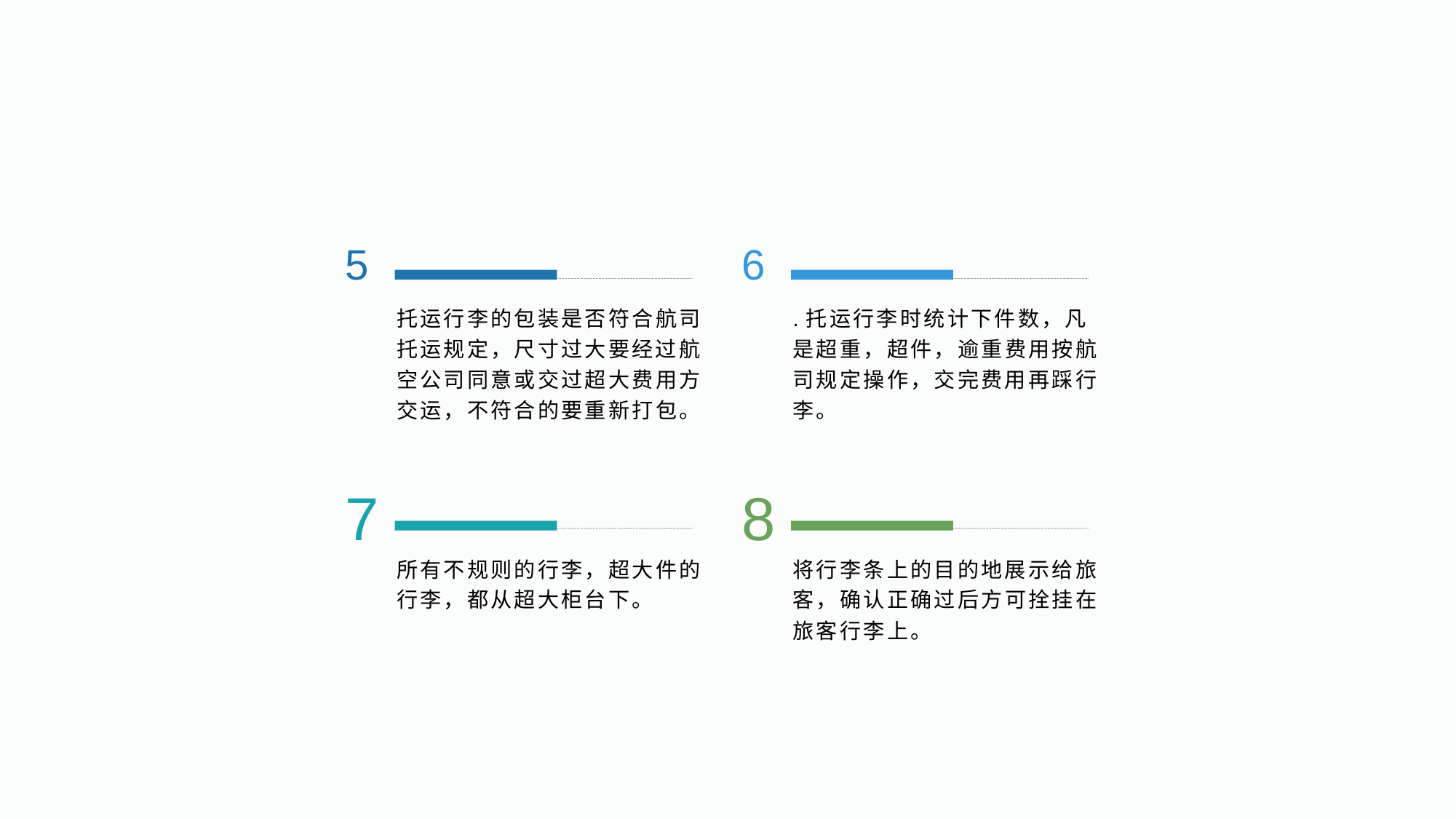

5
6

托运行李的包装是否符合航司托运规定，尺寸过大要经过航空公司同意或交过超大费用方交运，不符合的要重新打包。
.托运行李时统计下件数，凡是超重，超件，逾重费用按航司规定操作，交完费用再踩行李。
7
8

所有不规则的行李，超大件的行李，都从超大柜台下。
将行李条上的目的地展示给旅客，确认正确过后方可拴挂在旅客行李上。